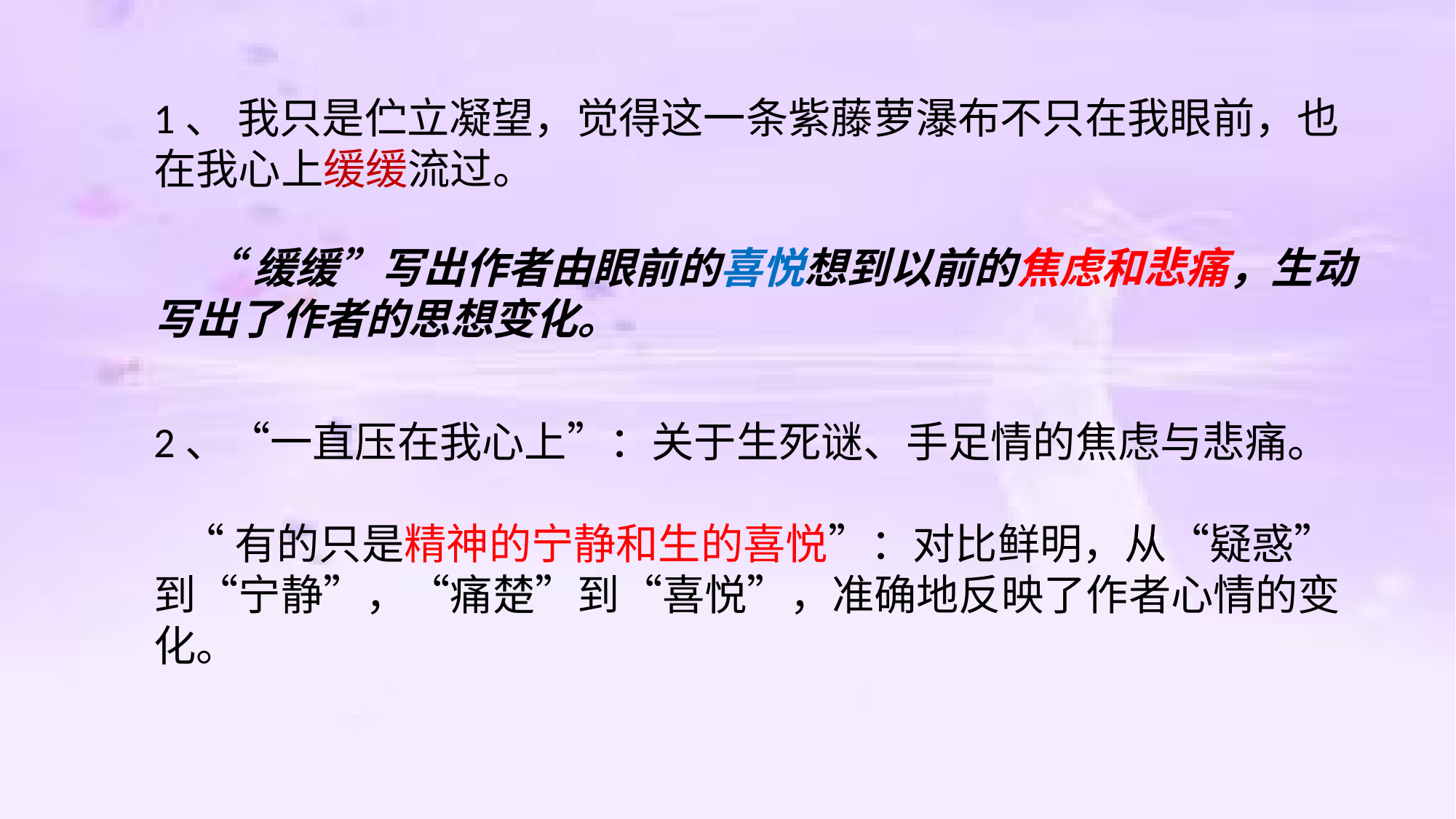

1、 我只是伫立凝望，觉得这一条紫藤萝瀑布不只在我眼前，也在我心上缓缓流过。
     “缓缓”写出作者由眼前的喜悦想到以前的焦虑和悲痛，生动写出了作者的思想变化。
2、“一直压在我心上”：关于生死谜、手足情的焦虑与悲痛。

   “有的只是精神的宁静和生的喜悦”：对比鲜明，从“疑惑”到“宁静”，“痛楚”到“喜悦”，准确地反映了作者心情的变化。